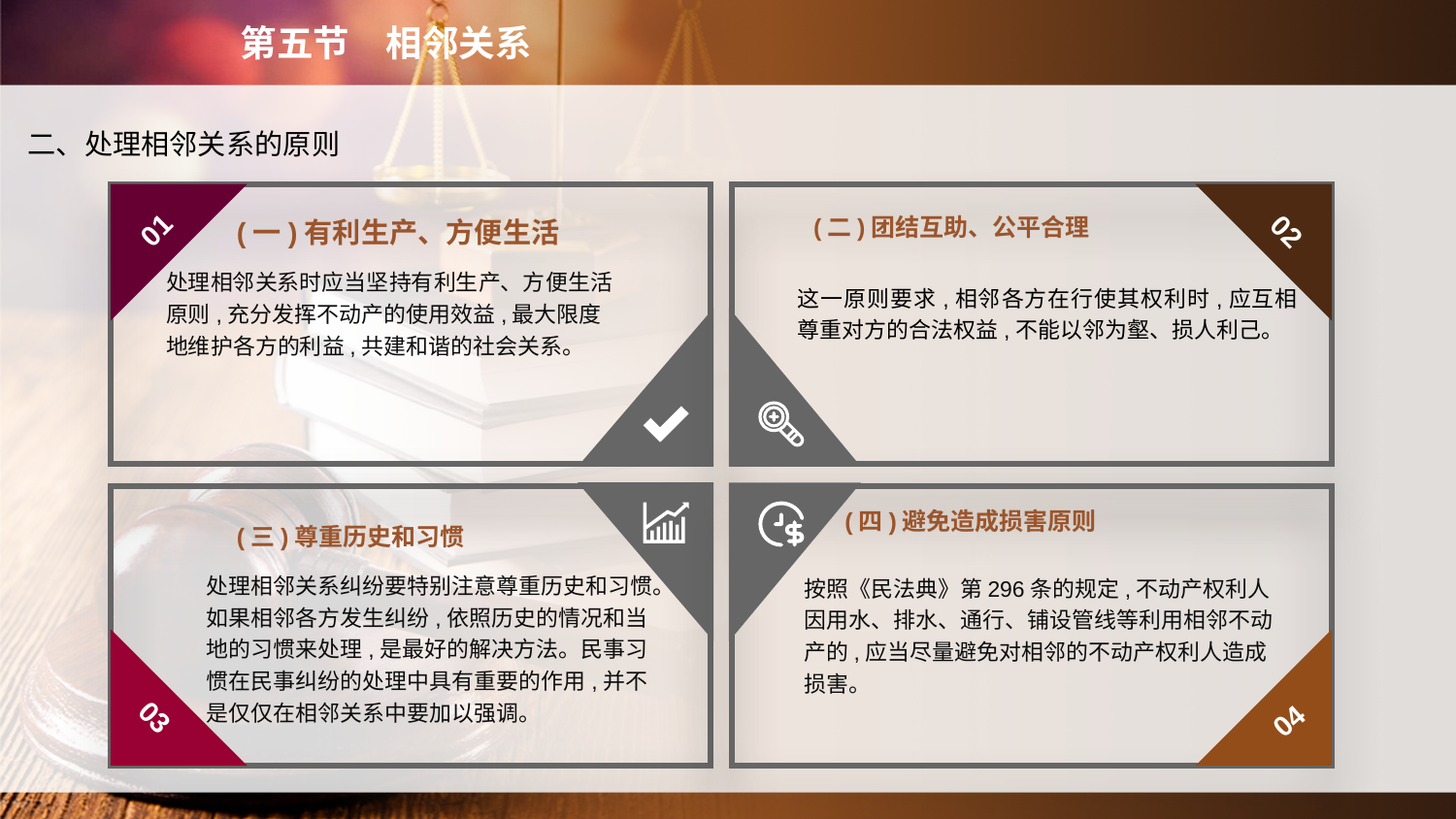

第五节　相邻关系
二、处理相邻关系的原则

(二)团结互助、公平合理
01
02
(一)有利生产、方便生活
处理相邻关系时应当坚持有利生产、方便生活原则,充分发挥不动产的使用效益,最大限度地维护各方的利益,共建和谐的社会关系。
这一原则要求,相邻各方在行使其权利时,应互相尊重对方的合法权益,不能以邻为壑、损人利己。

(四)避免造成损害原则

(三)尊重历史和习惯
处理相邻关系纠纷要特别注意尊重历史和习惯。如果相邻各方发生纠纷,依照历史的情况和当地的习惯来处理,是最好的解决方法。民事习惯在民事纠纷的处理中具有重要的作用,并不是仅仅在相邻关系中要加以强调。
按照《民法典》第296条的规定,不动产权利人因用水、排水、通行、铺设管线等利用相邻不动产的,应当尽量避免对相邻的不动产权利人造成损害。

03
04